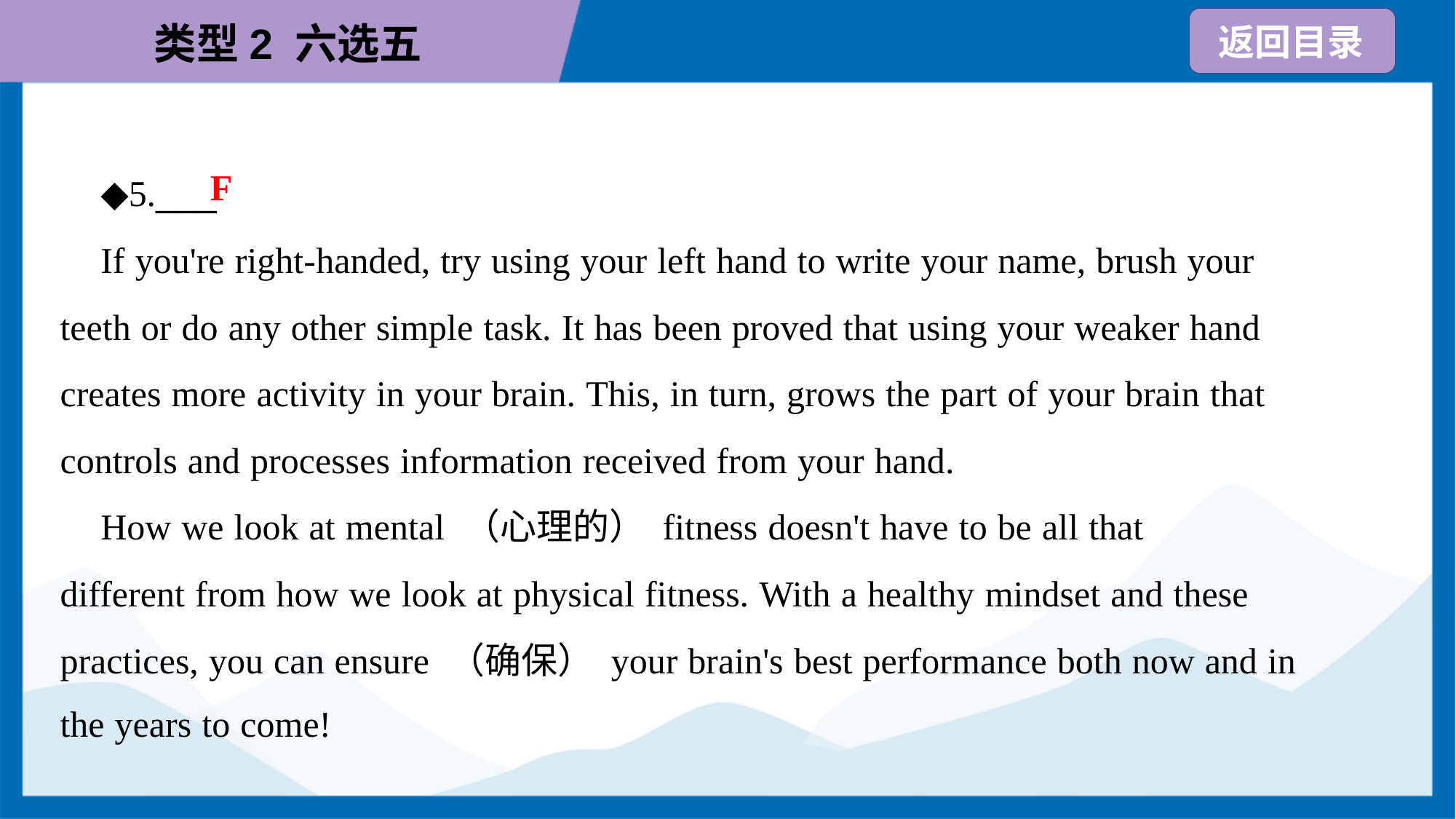

F
    ◆5.___
    If you're right-handed, try using your left hand to write your name, brush your
teeth or do any other simple task. It has been proved that using your weaker hand
creates more activity in your brain. This, in turn, grows the part of your brain that
controls and processes information received from your hand.
    How we look at mental （心理的） fitness doesn't have to be all that
different from how we look at physical fitness. With a healthy mindset and these
practices, you can ensure （确保） your brain's best performance both now and in
the years to come!